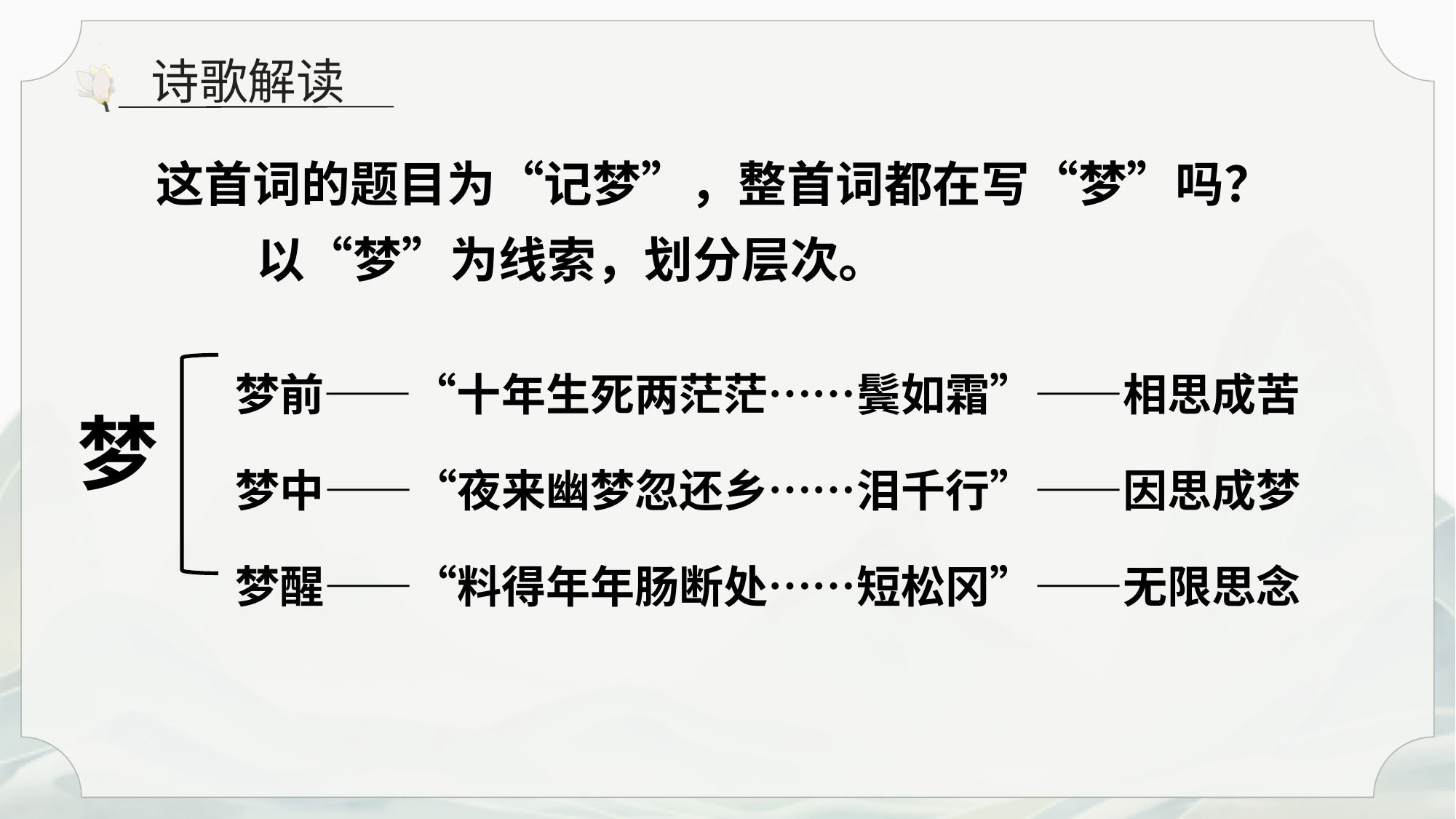

诗歌解读

这首词的题目为“记梦”，整首词都在写“梦”吗？
        以“梦”为线索，划分层次。

梦前——“十年生死两茫茫……鬓如霜”——相思成苦
梦中——“夜来幽梦忽还乡……泪千行”——因思成梦
梦醒——“料得年年肠断处……短松冈”——无限思念

梦